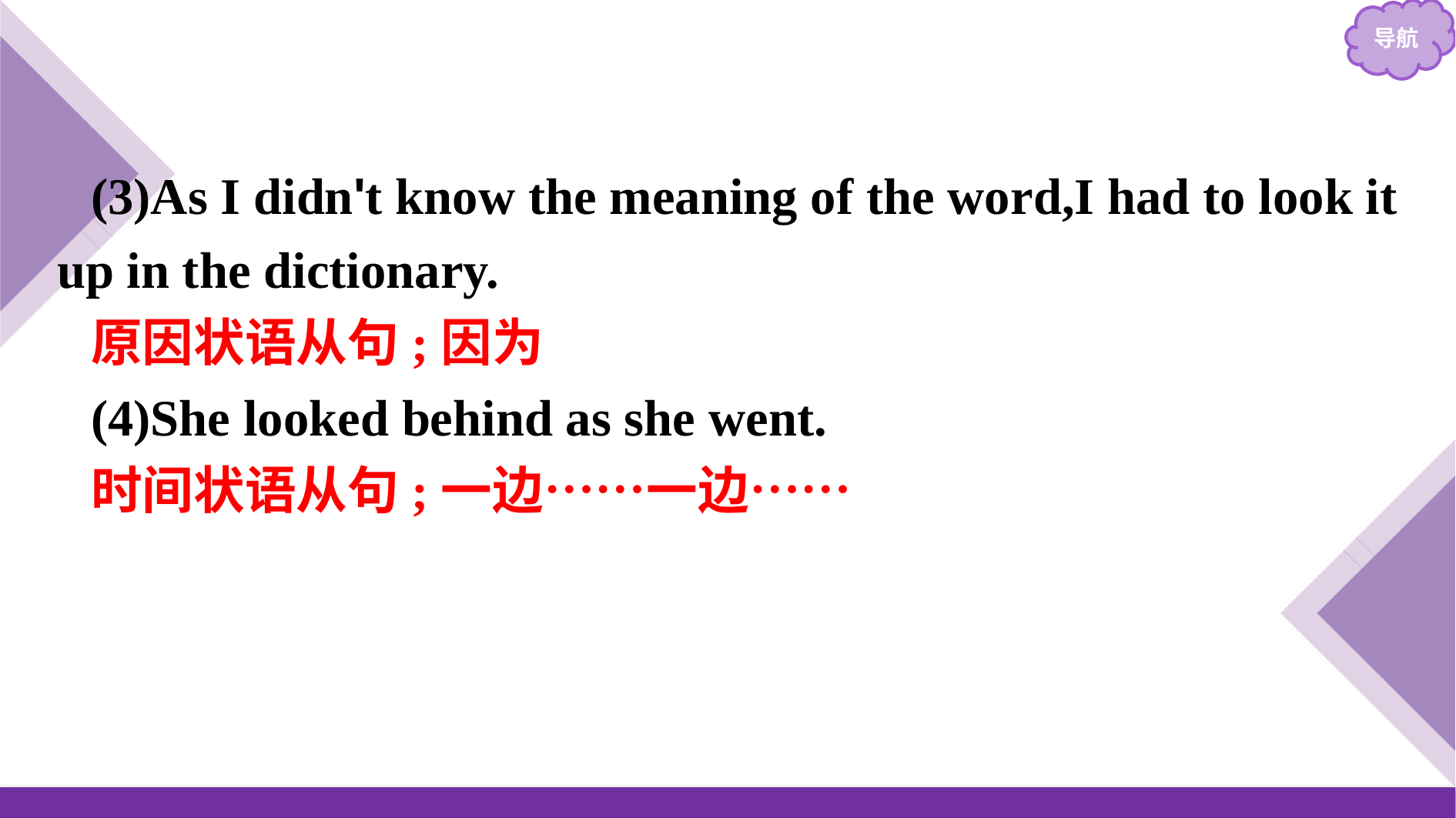

(3)As I didn't know the meaning of the word,I had to look it up in the dictionary.

(4)She looked behind as she went.
原因状语从句;因为

时间状语从句;一边……一边……